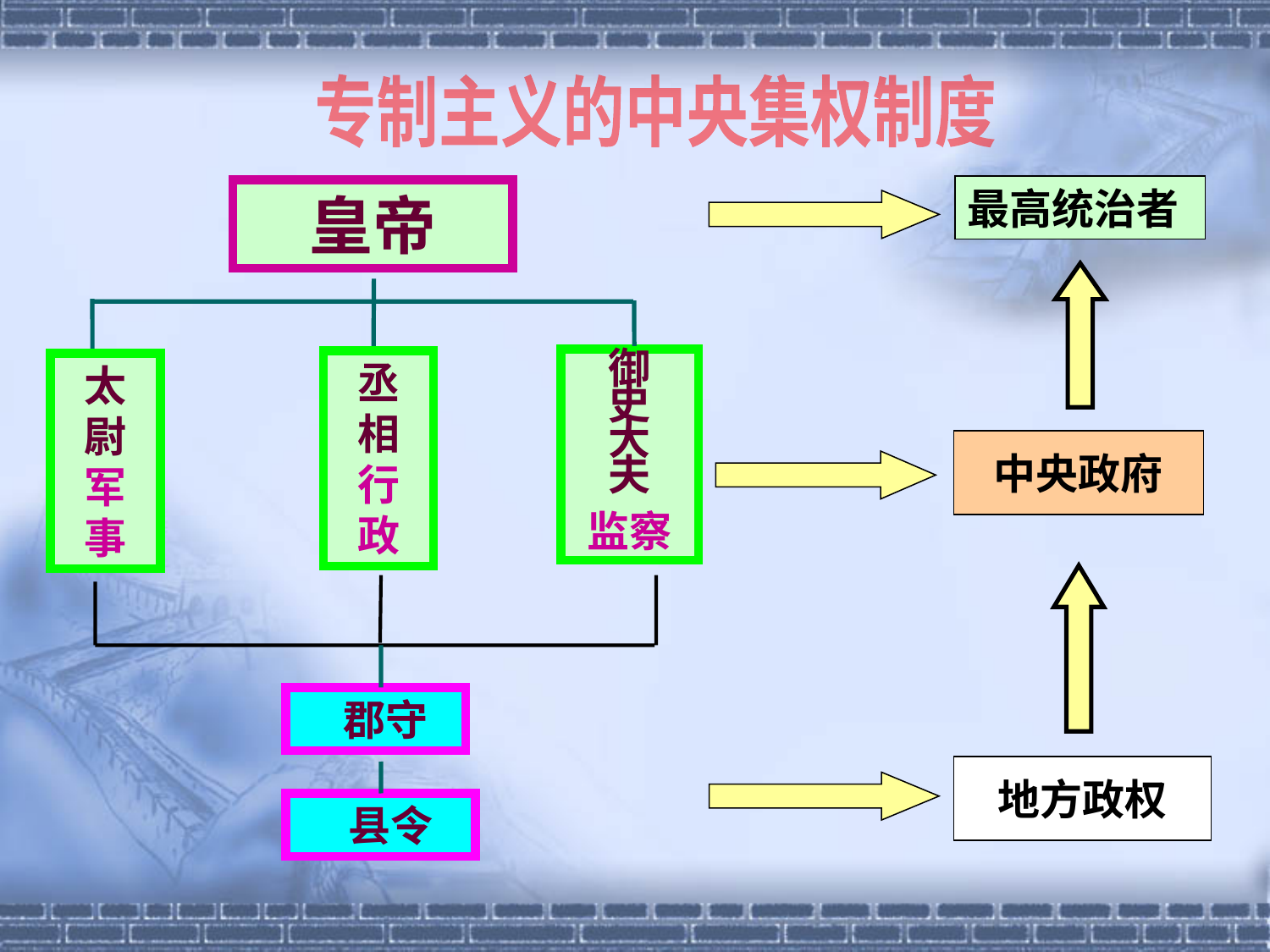

专制主义的中央集权制度
最高统治者
皇帝

御
史
大
夫
监察
丞
相
行
政
太
尉
军
事
中央政府

 郡守
地方政权

 县令